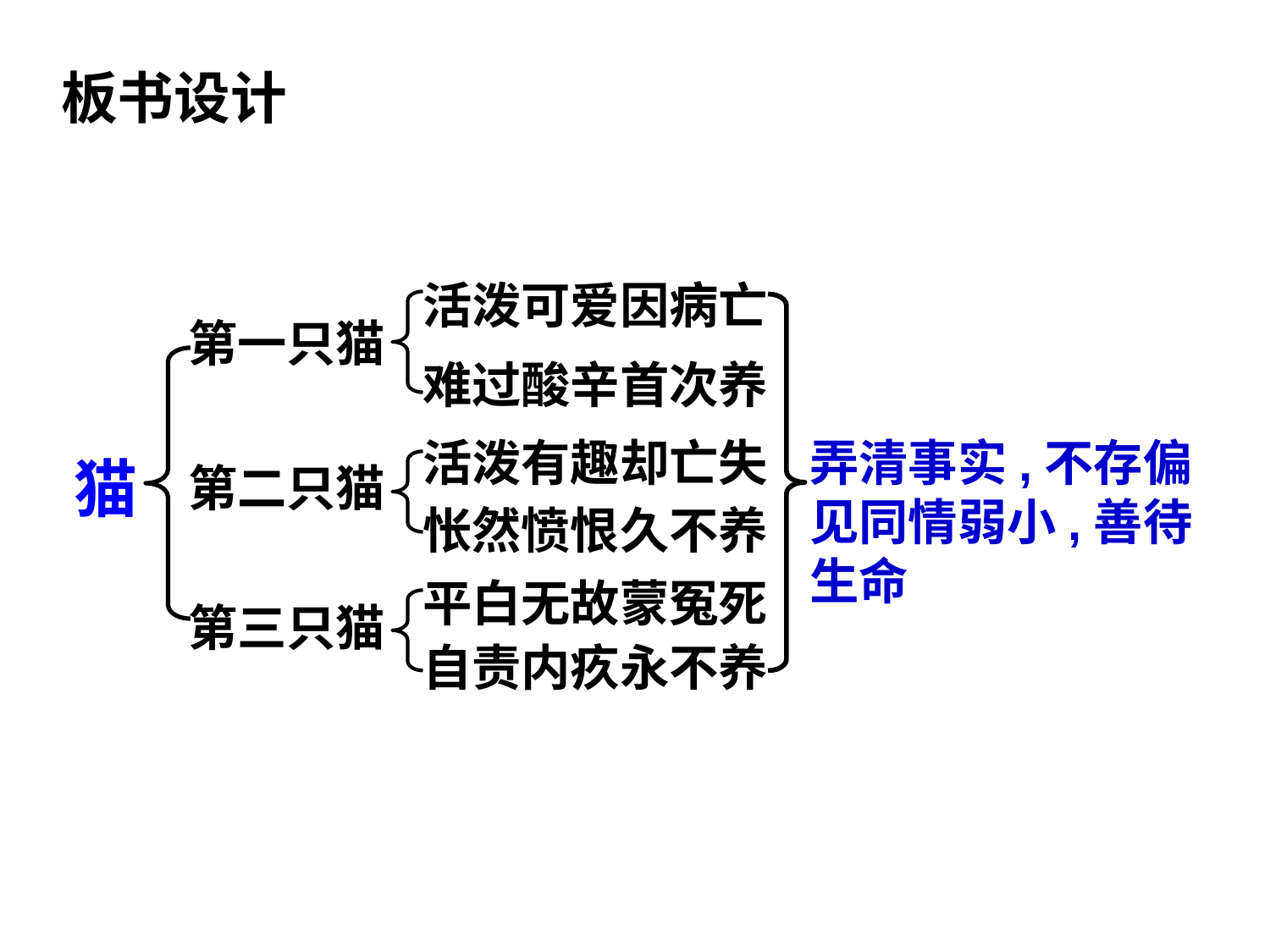

板书设计
活泼可爱因病亡

第一只猫

难过酸辛首次养
活泼有趣却亡失
弄清事实,不存偏见同情弱小,善待生命
猫
第二只猫

怅然愤恨久不养
平白无故蒙冤死
第三只猫

自责内疚永不养